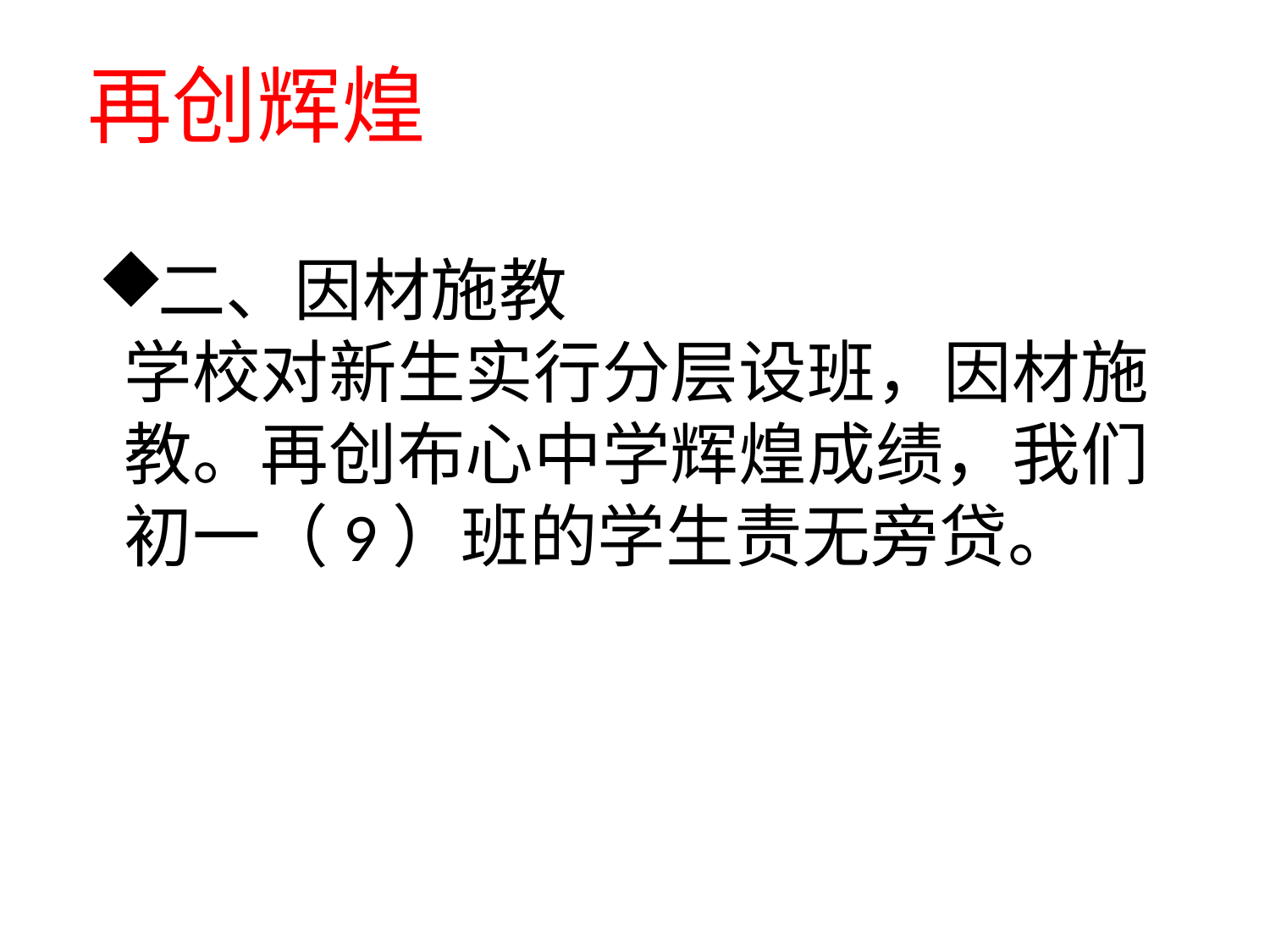

再创辉煌
# 二、因材施教 学校对新生实行分层设班，因材施教。再创布心中学辉煌成绩，我们初一（9）班的学生责无旁贷。